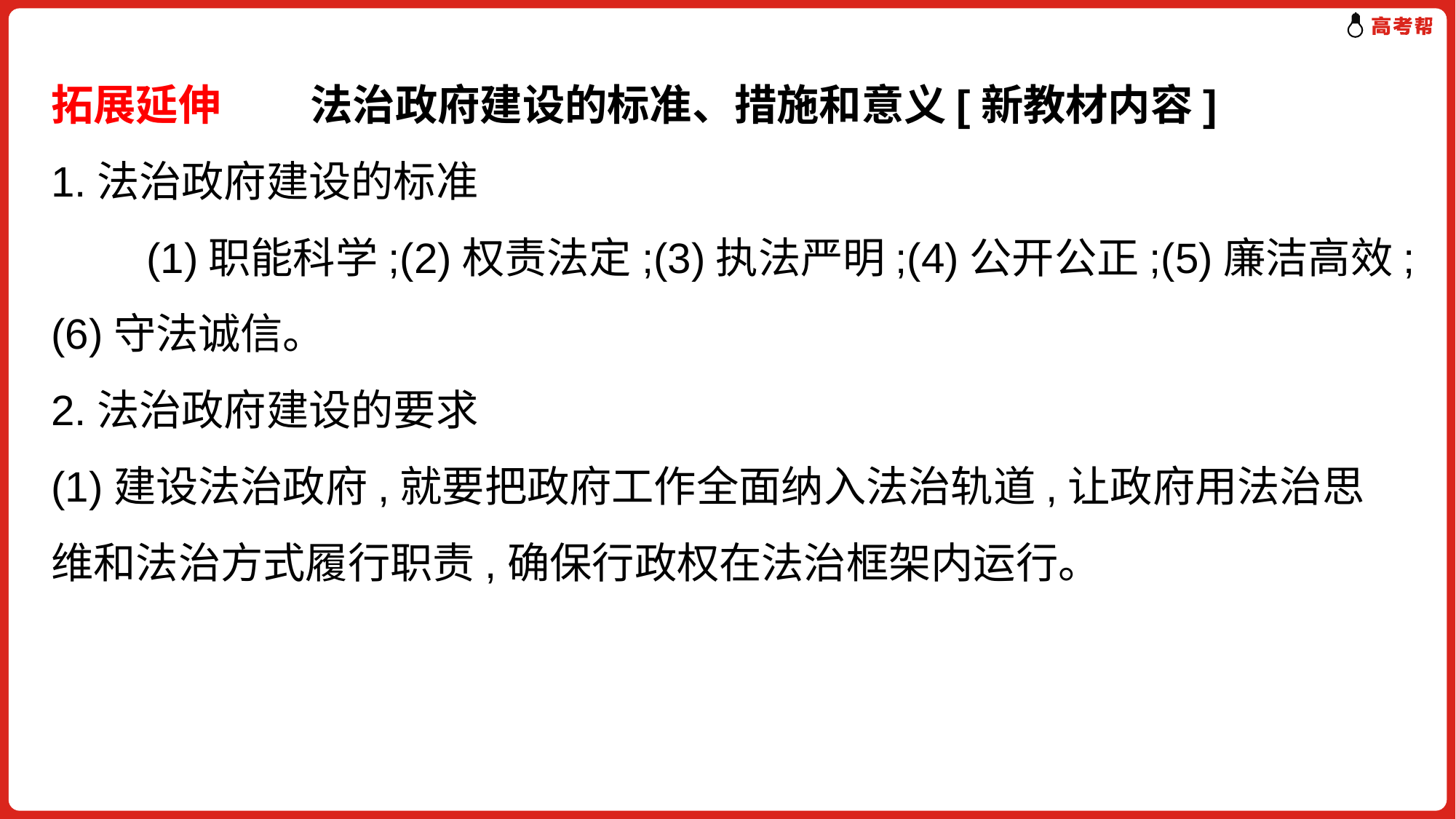

# 拓展延伸 　    法治政府建设的标准、措施和意义[新教材内容] 1.法治政府建设的标准 　　(1)职能科学;(2)权责法定;(3)执法严明;(4)公开公正;(5)廉洁高效;(6)守法诚信。 2.法治政府建设的要求 (1)建设法治政府,就要把政府工作全面纳入法治轨道,让政府用法治思维和法治方式履行职责,确保行政权在法治框架内运行。